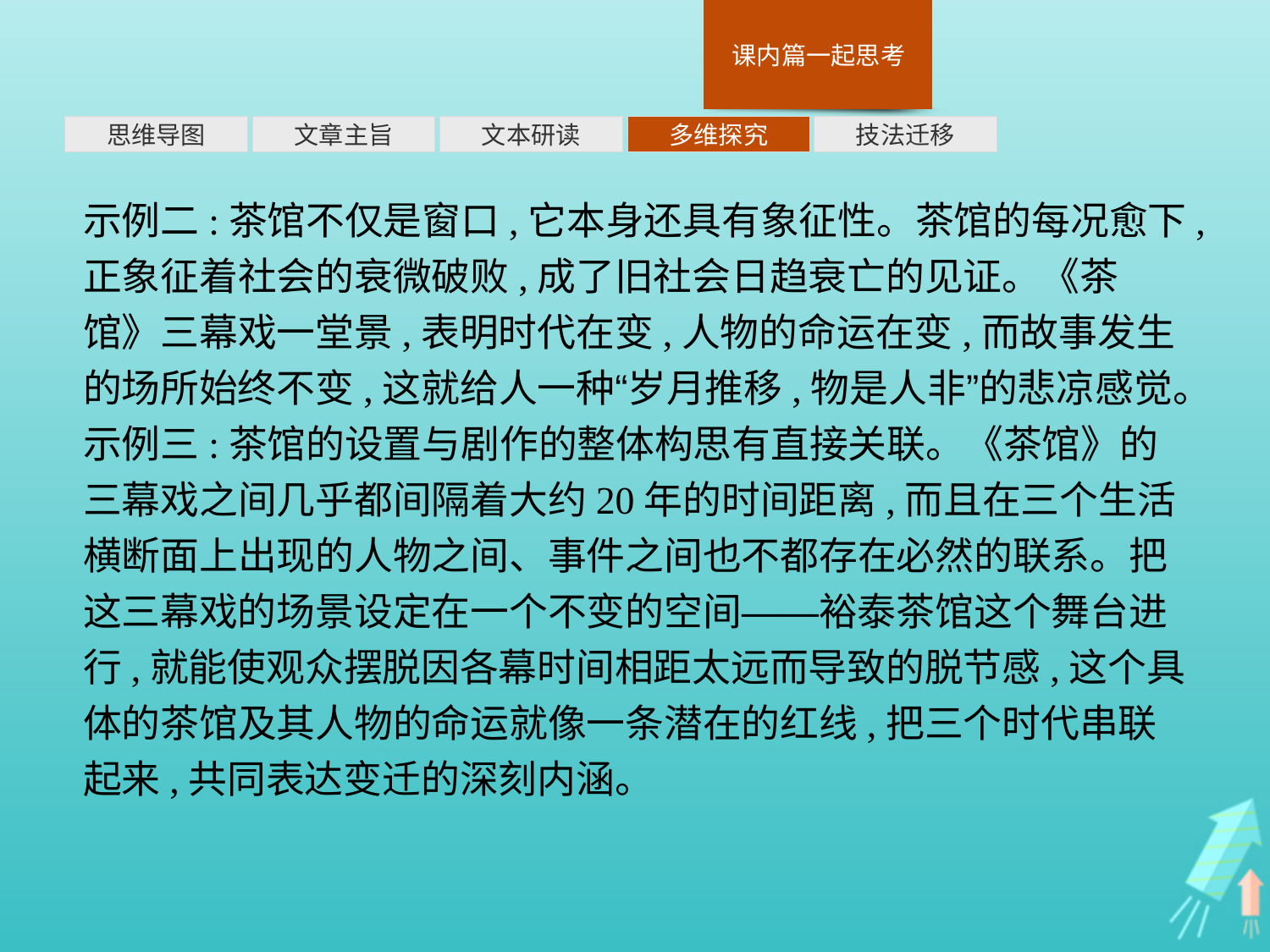

多维探究
思维导图
文章主旨
文本研读
技法迁移
示例二:茶馆不仅是窗口,它本身还具有象征性。茶馆的每况愈下,正象征着社会的衰微破败,成了旧社会日趋衰亡的见证。《茶馆》三幕戏一堂景,表明时代在变,人物的命运在变,而故事发生的场所始终不变,这就给人一种“岁月推移,物是人非”的悲凉感觉。
示例三:茶馆的设置与剧作的整体构思有直接关联。《茶馆》的三幕戏之间几乎都间隔着大约20年的时间距离,而且在三个生活横断面上出现的人物之间、事件之间也不都存在必然的联系。把这三幕戏的场景设定在一个不变的空间——裕泰茶馆这个舞台进行,就能使观众摆脱因各幕时间相距太远而导致的脱节感,这个具体的茶馆及其人物的命运就像一条潜在的红线,把三个时代串联起来,共同表达变迁的深刻内涵。